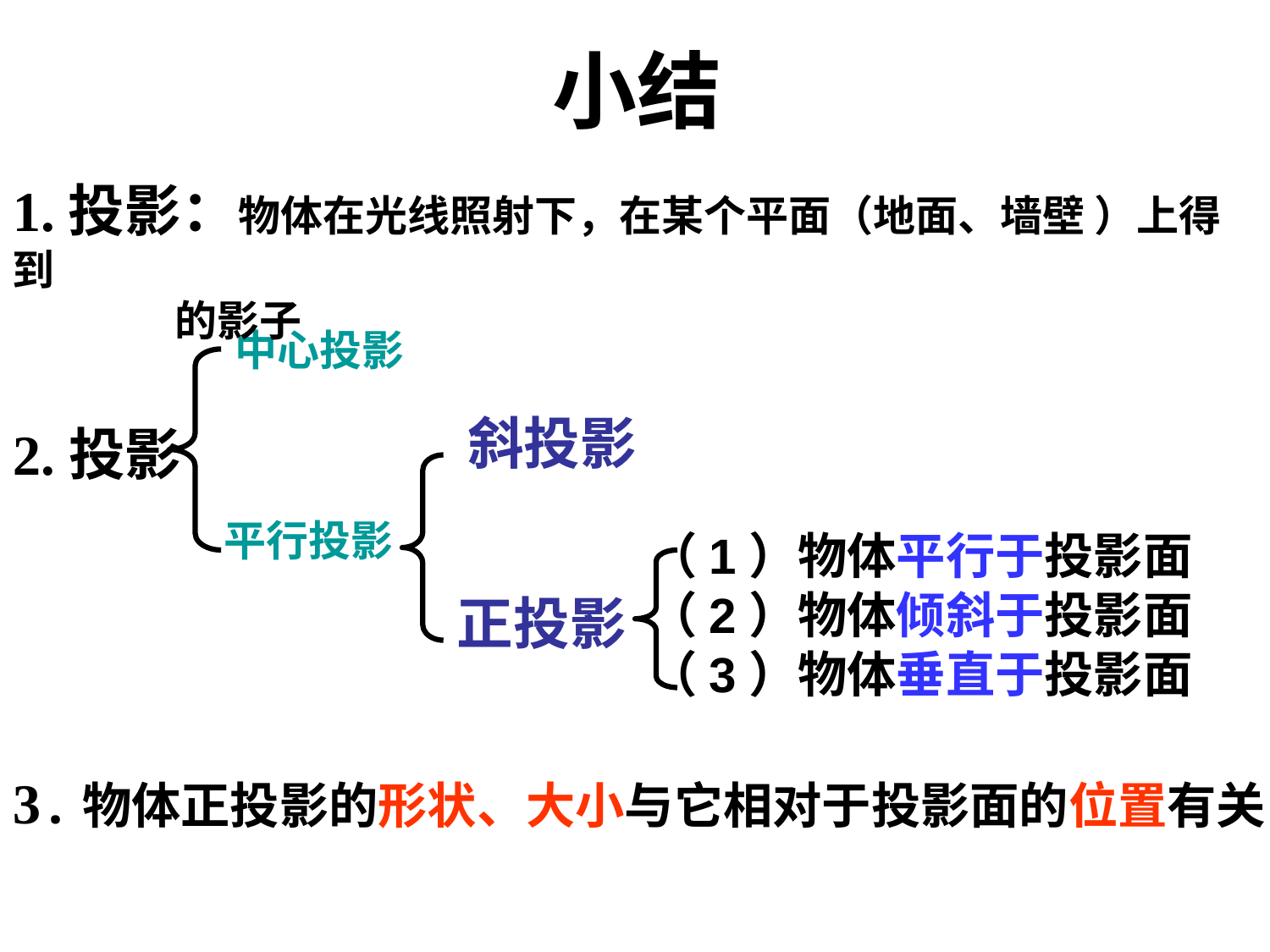

小结
1.投影：物体在光线照射下，在某个平面（地面、墙壁 ）上得到
                的影子

中心投影

斜投影
2.投影

平行投影
（1）物体平行于投影面
（2）物体倾斜于投影面
（3）物体垂直于投影面

正投影
3.物体正投影的形状、大小与它相对于投影面的位置有关.